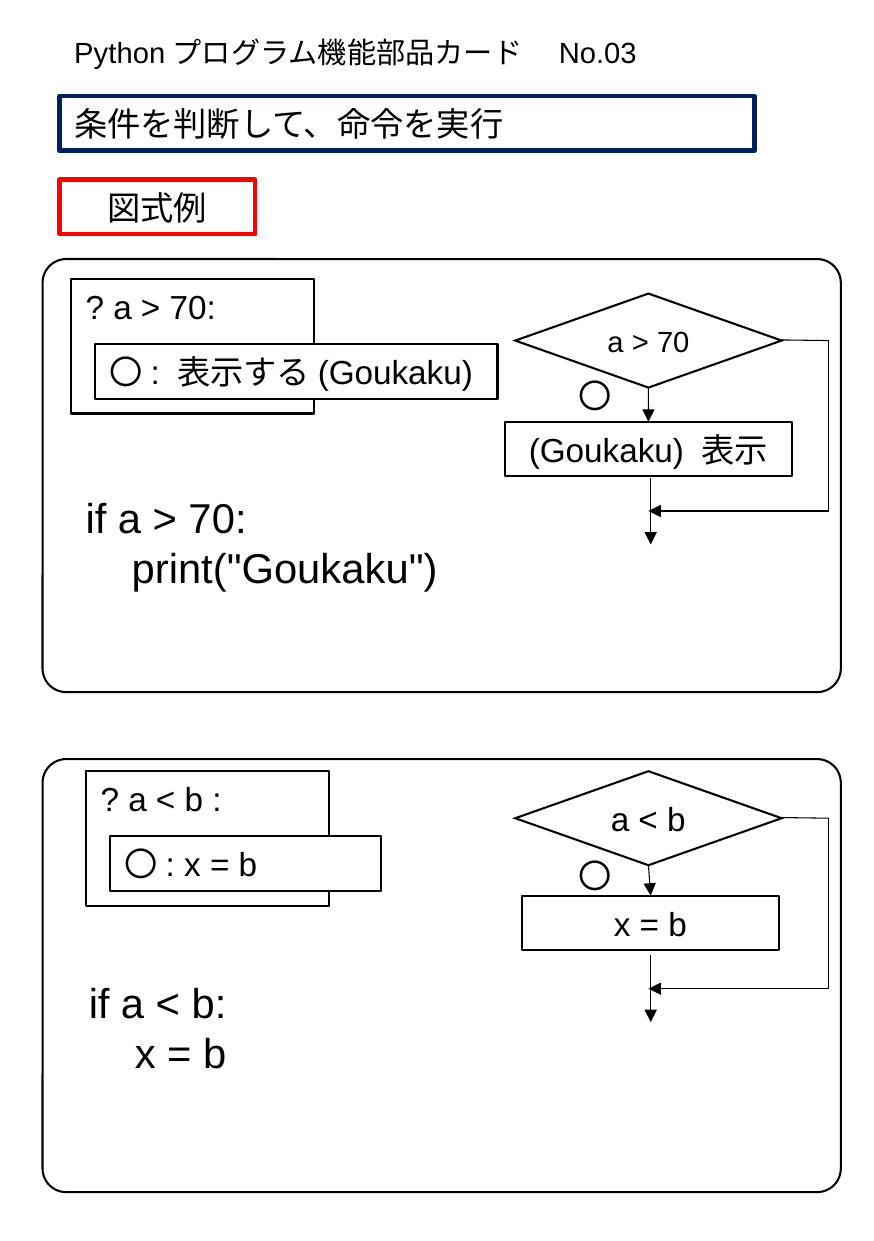

Pythonプログラム機能部品カード　No.03
条件を判断して、命令を実行
図式例

? a > 70:

a > 70
〇: 表示する(Goukaku)
〇
(Goukaku) 表示
if a > 70:
    print("Goukaku")

? a < b :

a < b
〇: x = b
〇
x = b
if a < b:
    x = b